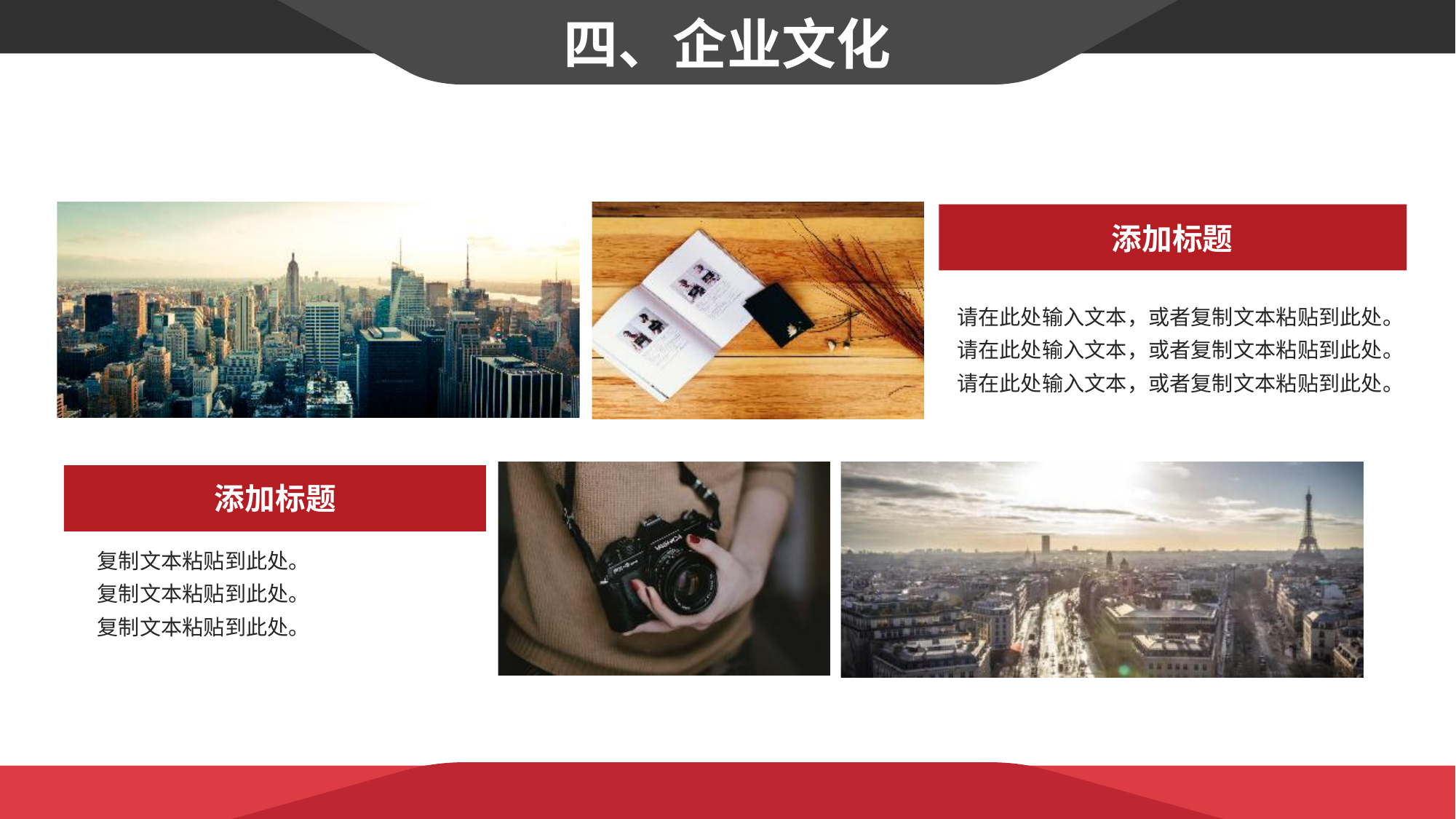

四、企业文化

添加标题
请在此处输入文本，或者复制文本粘贴到此处。
请在此处输入文本，或者复制文本粘贴到此处。
请在此处输入文本，或者复制文本粘贴到此处。

添加标题
复制文本粘贴到此处。
复制文本粘贴到此处。
复制文本粘贴到此处。